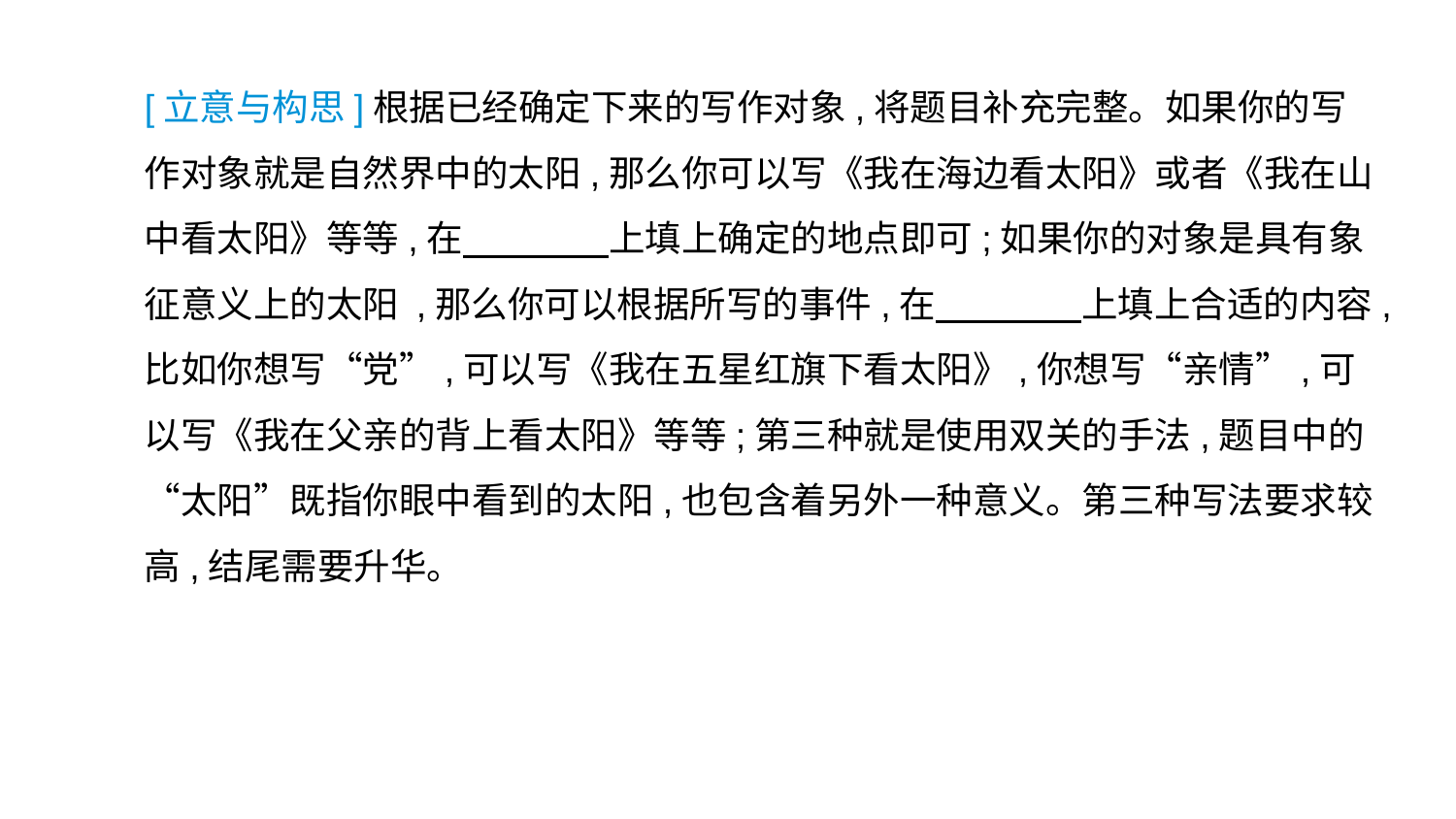

[立意与构思]根据已经确定下来的写作对象,将题目补充完整。如果你的写作对象就是自然界中的太阳,那么你可以写《我在海边看太阳》或者《我在山中看太阳》等等,在　　　　上填上确定的地点即可;如果你的对象是具有象征意义上的太阳 ,那么你可以根据所写的事件,在　　　　上填上合适的内容,比如你想写“党”,可以写《我在五星红旗下看太阳》,你想写“亲情”,可以写《我在父亲的背上看太阳》等等;第三种就是使用双关的手法,题目中的“太阳”既指你眼中看到的太阳,也包含着另外一种意义。第三种写法要求较高,结尾需要升华。